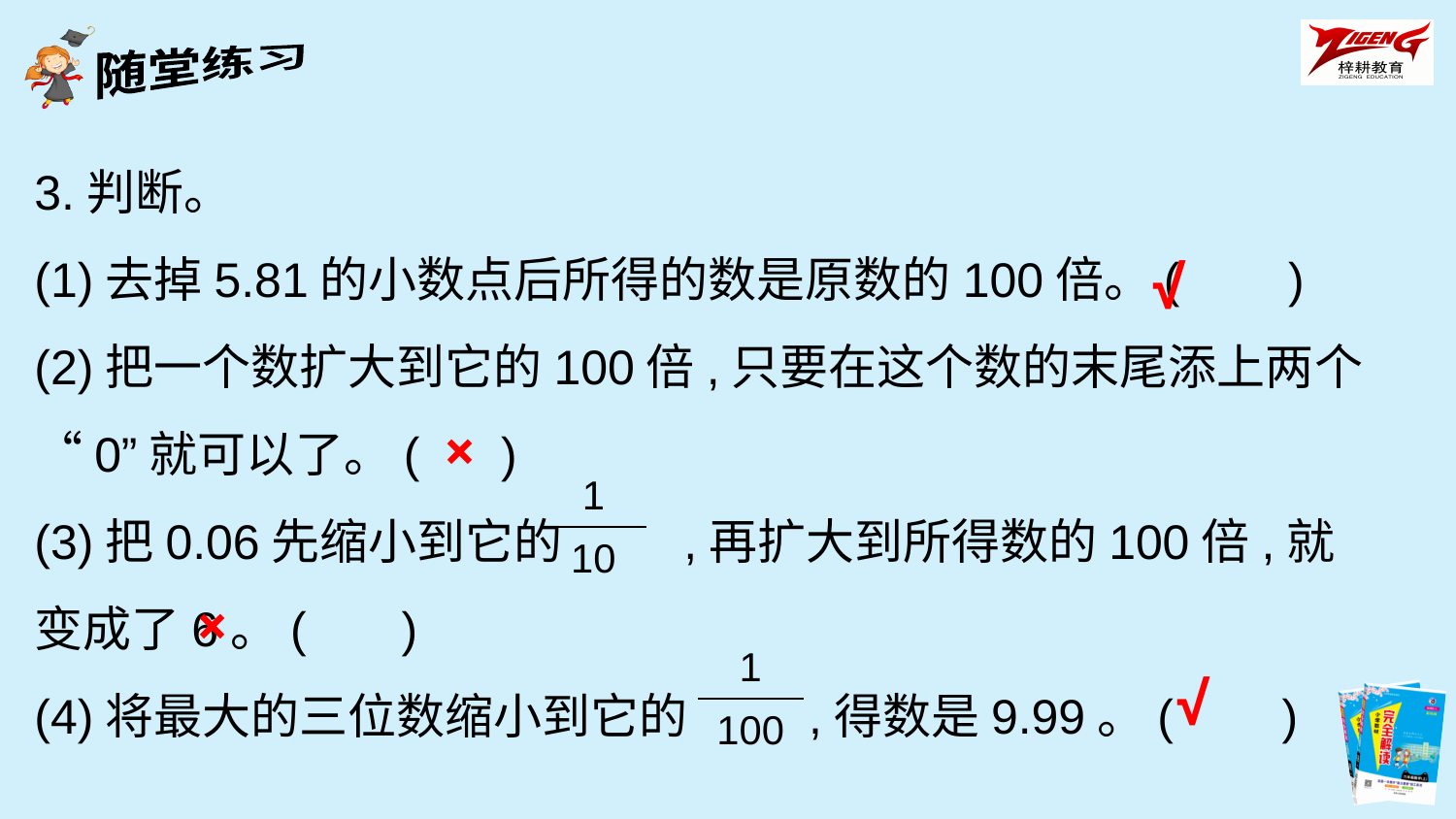

3.判断。
(1)去掉5.81的小数点后所得的数是原数的100倍。(        )
(2)把一个数扩大到它的100倍,只要在这个数的末尾添上两个“0”就可以了。(      )
(3)把0.06先缩小到它的          ,再扩大到所得数的100倍,就变成了6。(       )
(4)将最大的三位数缩小到它的          ,得数是9.99。(        )
√
×
| 1 |
| --- |
| 10 |
×
√
| 1 |
| --- |
| 100 |